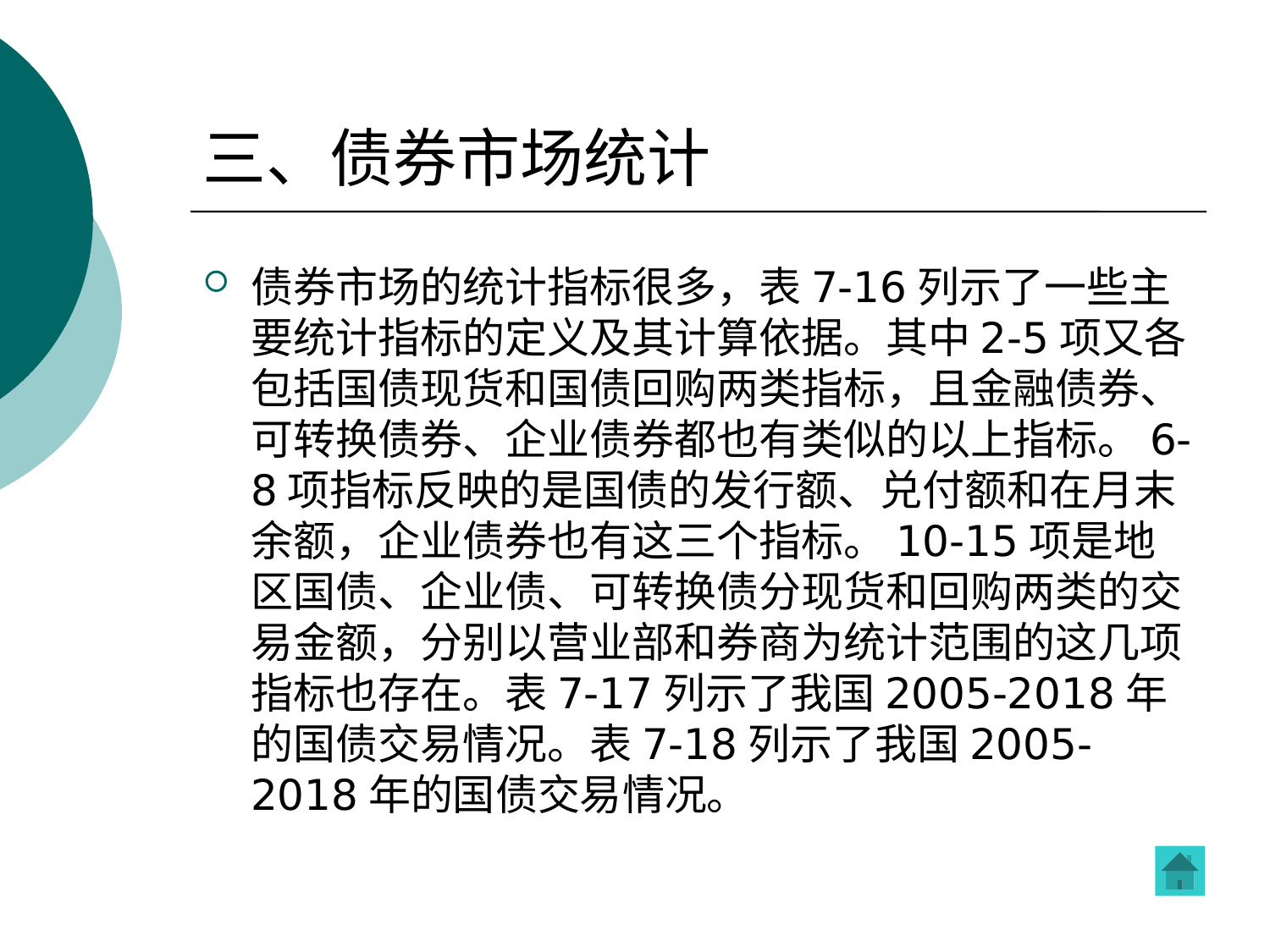

# 三、债券市场统计
债券市场的统计指标很多，表7-16列示了一些主要统计指标的定义及其计算依据。其中2-5项又各包括国债现货和国债回购两类指标，且金融债券、可转换债券、企业债券都也有类似的以上指标。6-8项指标反映的是国债的发行额、兑付额和在月末余额，企业债券也有这三个指标。10-15项是地区国债、企业债、可转换债分现货和回购两类的交易金额，分别以营业部和券商为统计范围的这几项指标也存在。表7-17列示了我国2005-2018年的国债交易情况。表7-18列示了我国2005-2018年的国债交易情况。